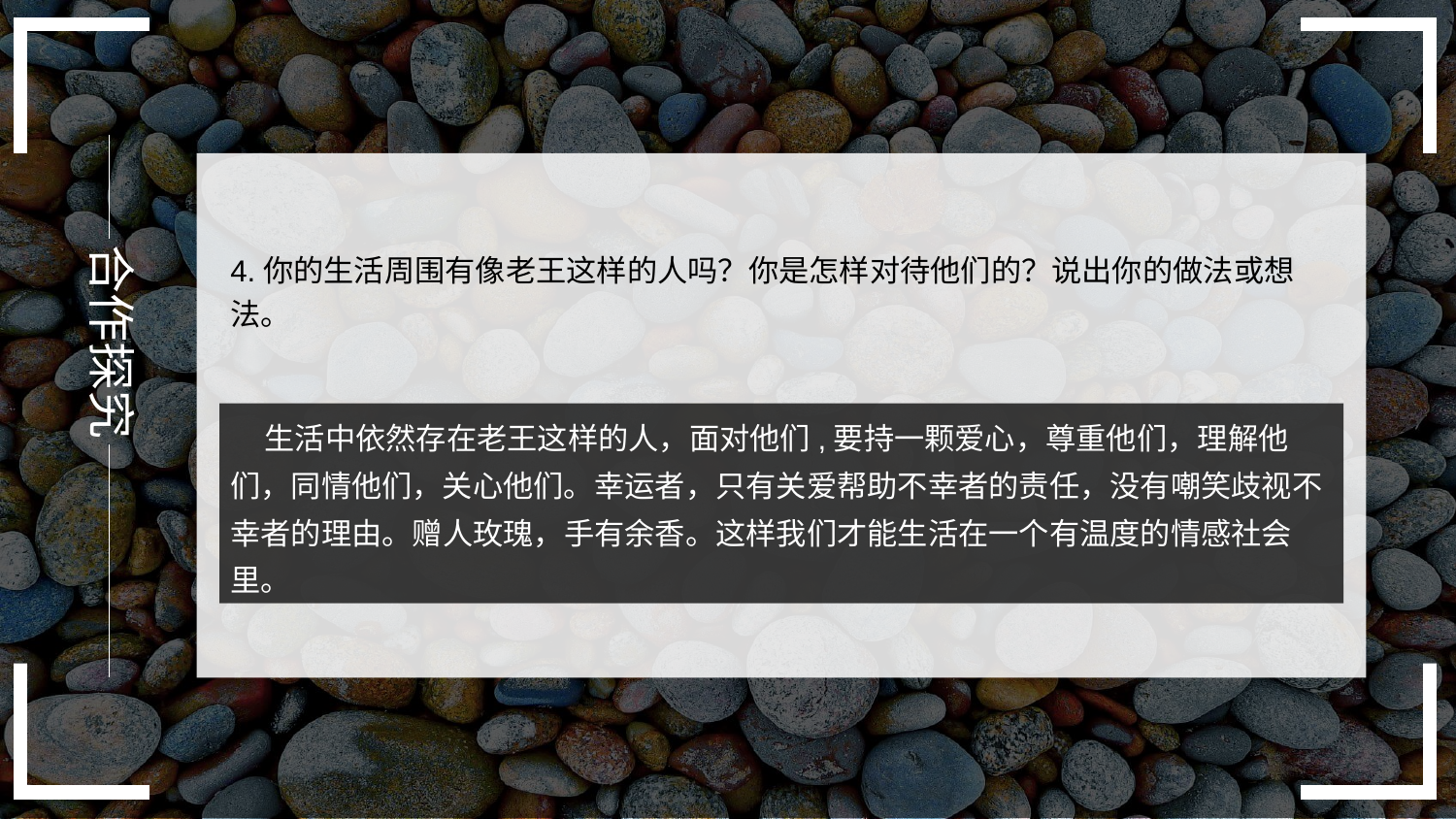

合作探究

4.你的生活周围有像老王这样的人吗？你是怎样对待他们的？说出你的做法或想法。
    生活中依然存在老王这样的人，面对他们,要持一颗爱心，尊重他们，理解他们，同情他们，关心他们。幸运者，只有关爱帮助不幸者的责任，没有嘲笑歧视不幸者的理由。赠人玫瑰，手有余香。这样我们才能生活在一个有温度的情感社会里。